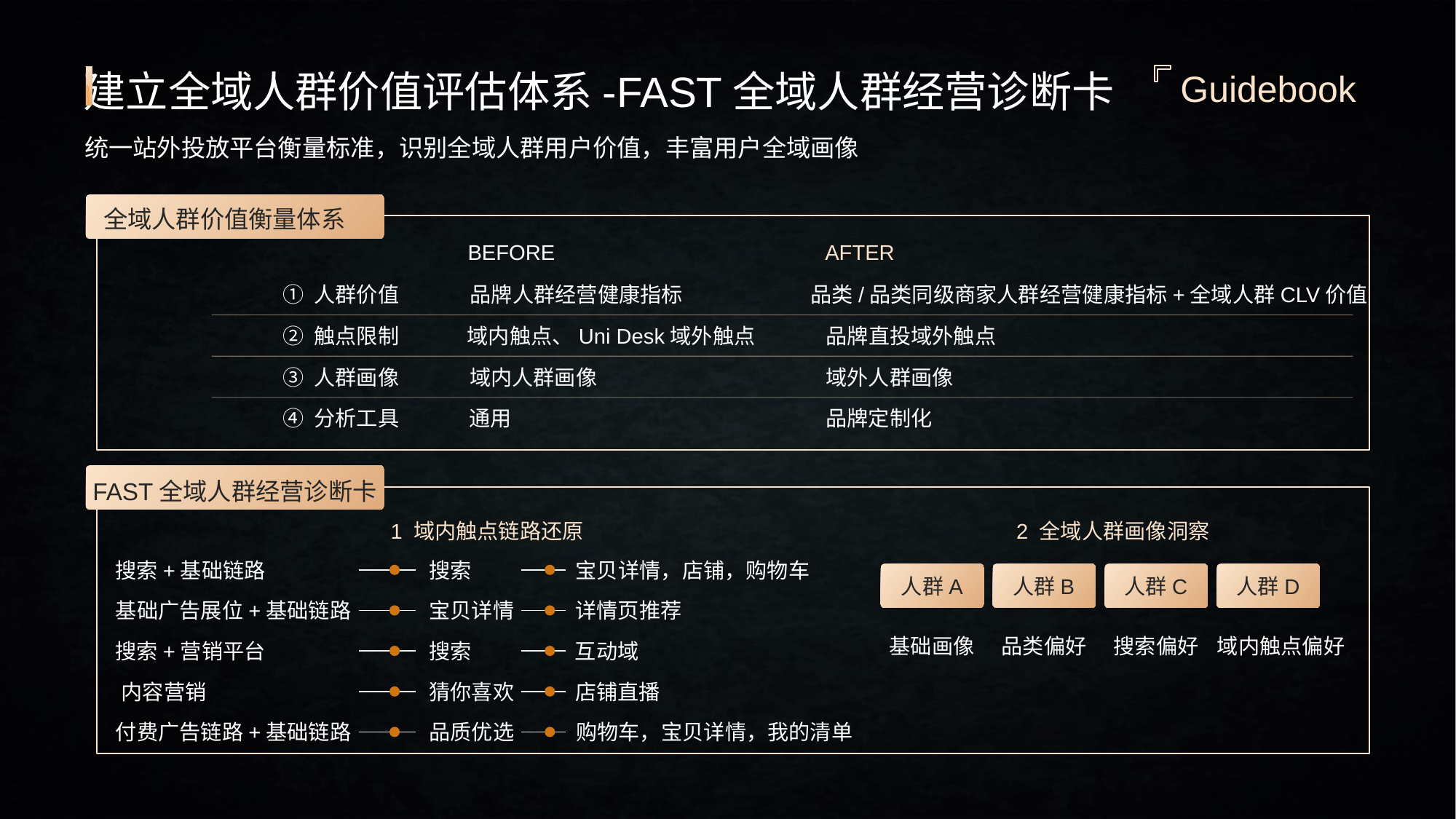

建立全域人群价值评估体系-FAST全域人群经营诊断卡

Guidebook

统一站外投放平台衡量标准，识别全域人群用户价值，丰富用户全域画像

全域人群价值衡量体系

BEFORE
AFTER
① 人群价值
品牌人群经营健康指标
品类/品类同级商家人群经营健康指标+全域人群CLV价值
域内触点、Uni Desk域外触点
品牌直投域外触点
② 触点限制
域内人群画像
域外人群画像
③ 人群画像
④ 分析工具
通用
品牌定制化

FAST全域人群经营诊断卡

1 域内触点链路还原
2 全域人群画像洞察
搜索+基础链路
搜索
宝贝详情，店铺，购物车

人群A

人群B

人群C

人群D

基础广告展位+基础链路
宝贝详情
详情页推荐

基础画像
品类偏好
搜索偏好
域内触点偏好
搜索+营销平台
搜索
互动域

内容营销
猜你喜欢
店铺直播

付费广告链路+基础链路
品质优选
购物车，宝贝详情，我的清单